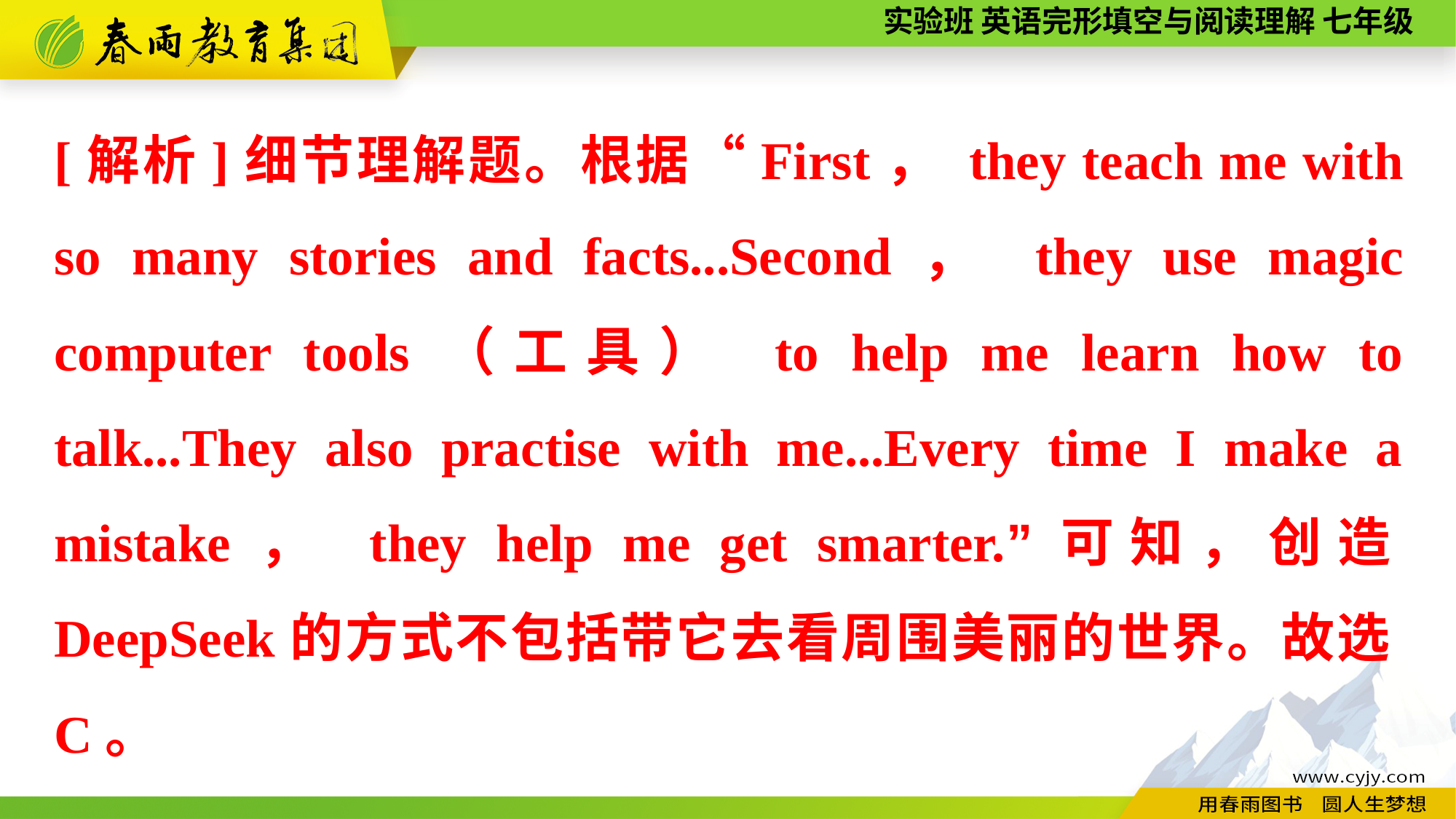

[解析]细节理解题。根据“First， they teach me with so many stories and facts...Second， they use magic computer tools（工具） to help me learn how to talk...They also practise with me...Every time I make a mistake， they help me get smarter.”可知，创造DeepSeek的方式不包括带它去看周围美丽的世界。故选C。